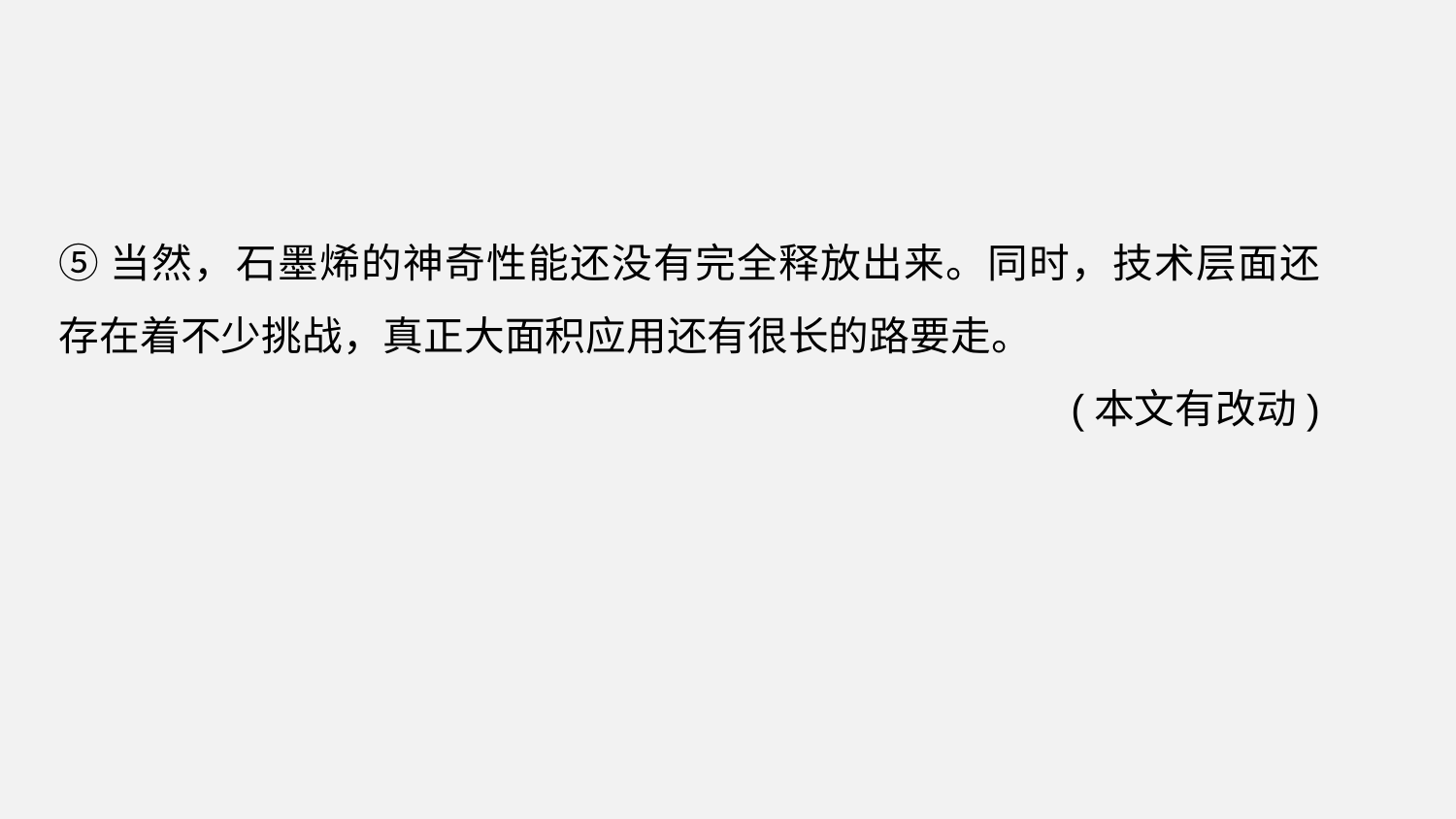

⑤当然，石墨烯的神奇性能还没有完全释放出来。同时，技术层面还存在着不少挑战，真正大面积应用还有很长的路要走。
(本文有改动)